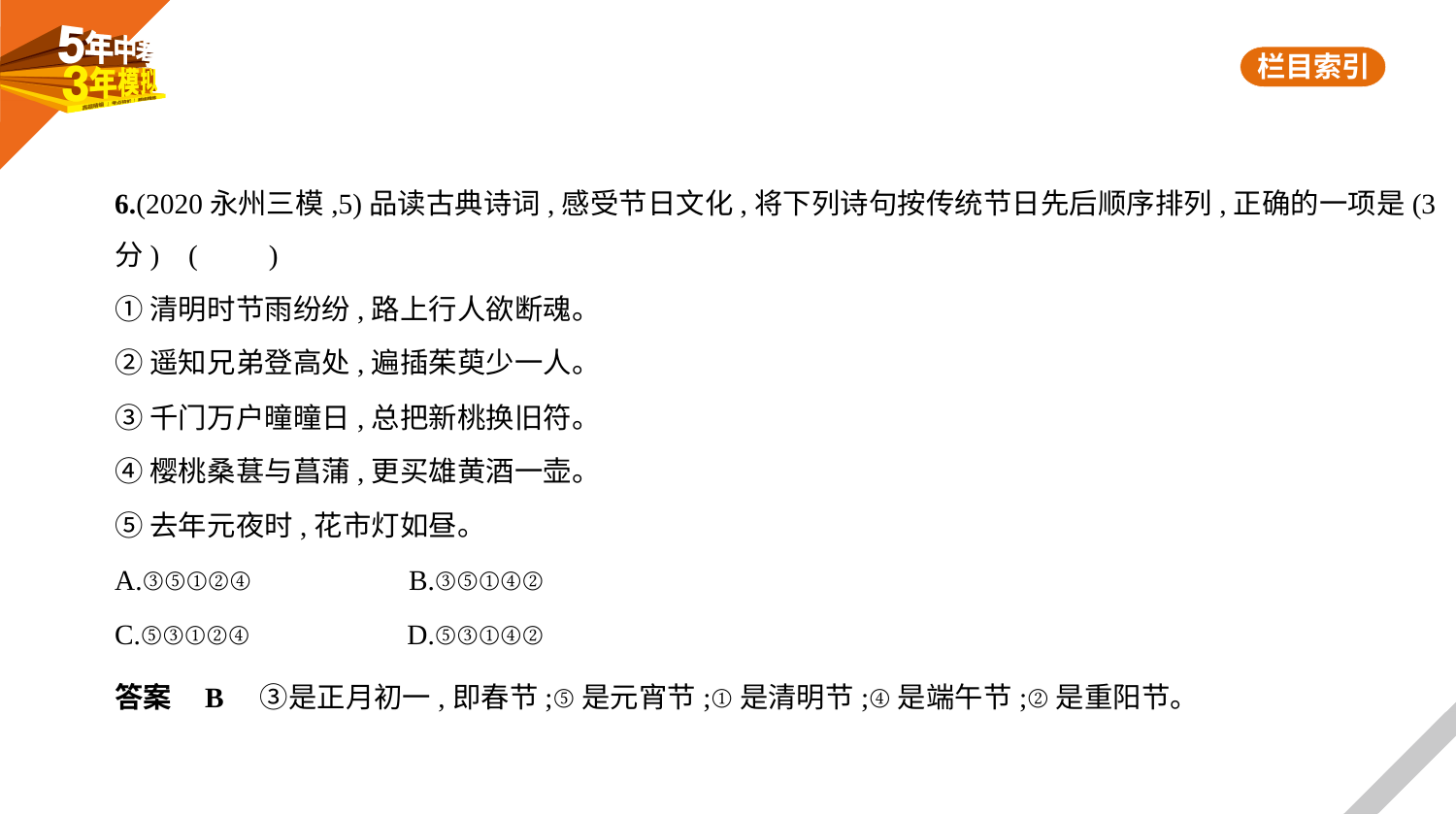

6.(2020永州三模,5)品读古典诗词,感受节日文化,将下列诗句按传统节日先后顺序排列,正确的一项是(3
分) (　　)
①清明时节雨纷纷,路上行人欲断魂。
②遥知兄弟登高处,遍插茱萸少一人。
③千门万户曈曈日,总把新桃换旧符。
④樱桃桑葚与菖蒲,更买雄黄酒一壶。
⑤去年元夜时,花市灯如昼。
A.③⑤①②④　　　　　B.③⑤①④②
C.⑤③①②④　　　　　D.⑤③①④②
答案    B　③是正月初一,即春节;⑤是元宵节;①是清明节;④是端午节;②是重阳节。